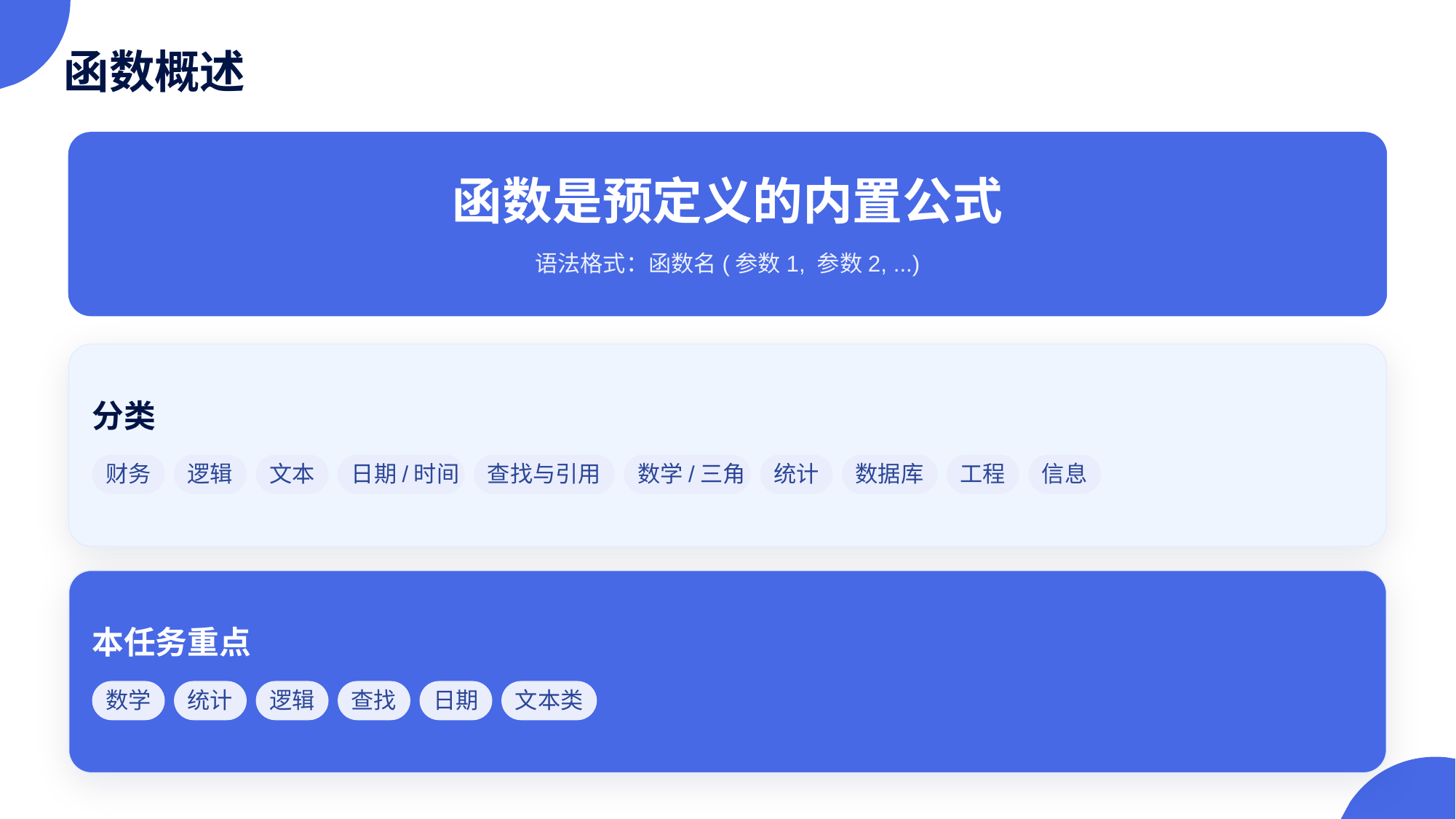

函数概述

函数是预定义的内置公式
语法格式：函数名(参数1, 参数2, ...)

分类

财务
逻辑
文本
日期/时间
查找与引用
数学/三角
统计
数据库
工程
信息

本任务重点

数学
统计
逻辑
查找
日期
文本类